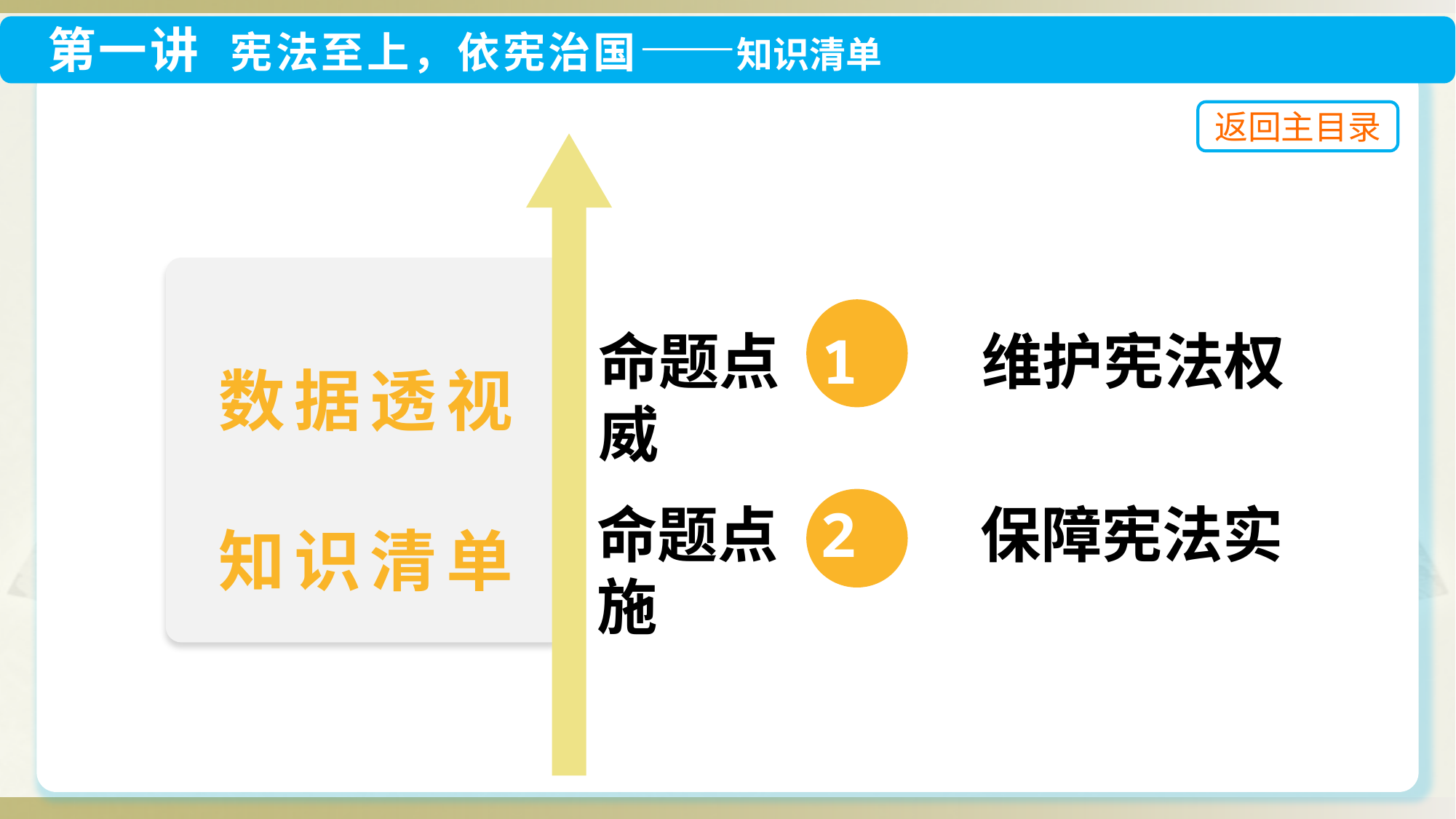

命题点  1   维护宪法权威
命题点  2   保障宪法实施
数据透视
知识清单